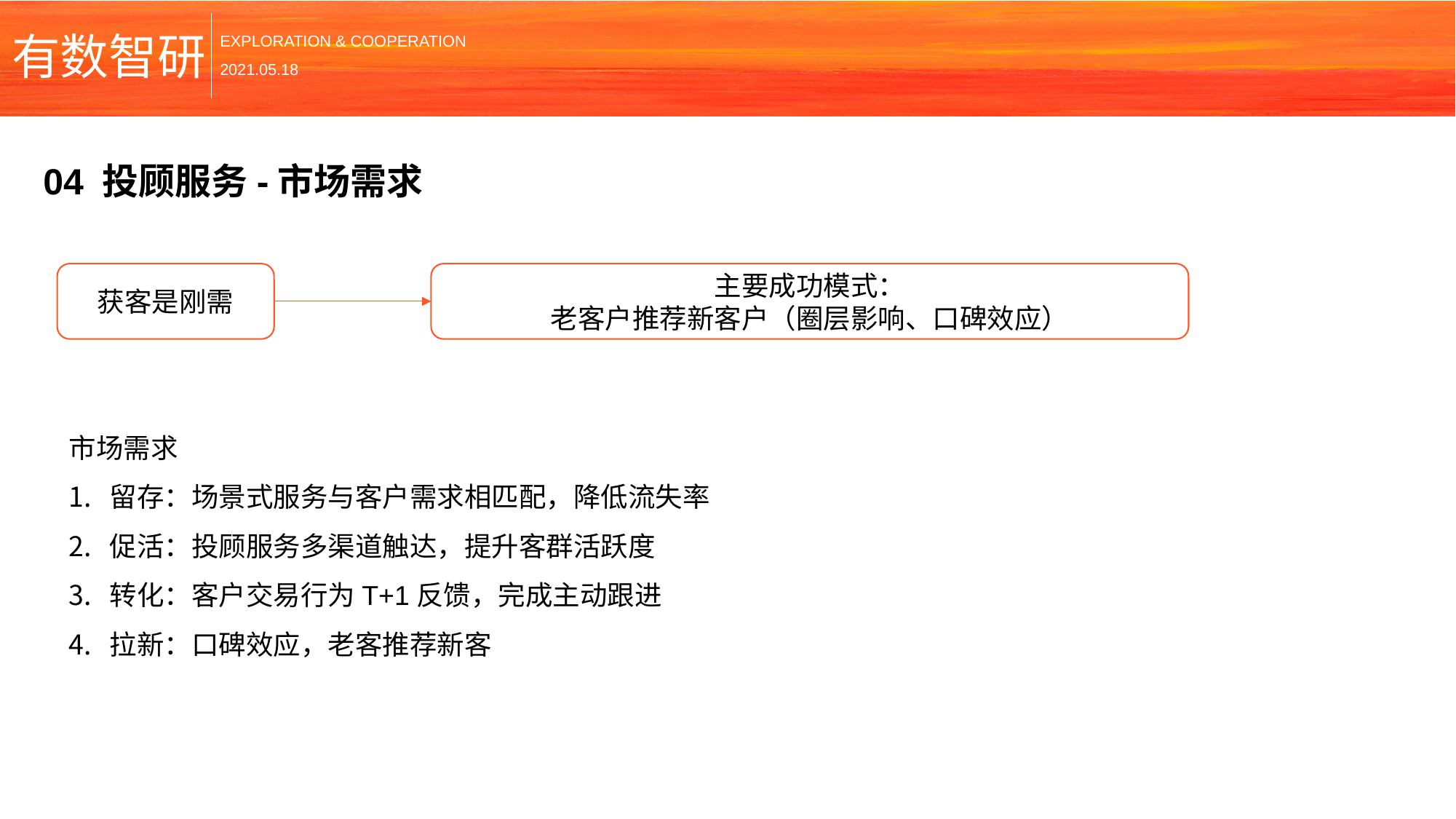

04 投顾服务-市场需求
获客是刚需
主要成功模式：
老客户推荐新客户（圈层影响、口碑效应）
市场需求
留存：场景式服务与客户需求相匹配，降低流失率
促活：投顾服务多渠道触达，提升客群活跃度
转化：客户交易行为T+1反馈，完成主动跟进
拉新：口碑效应，老客推荐新客